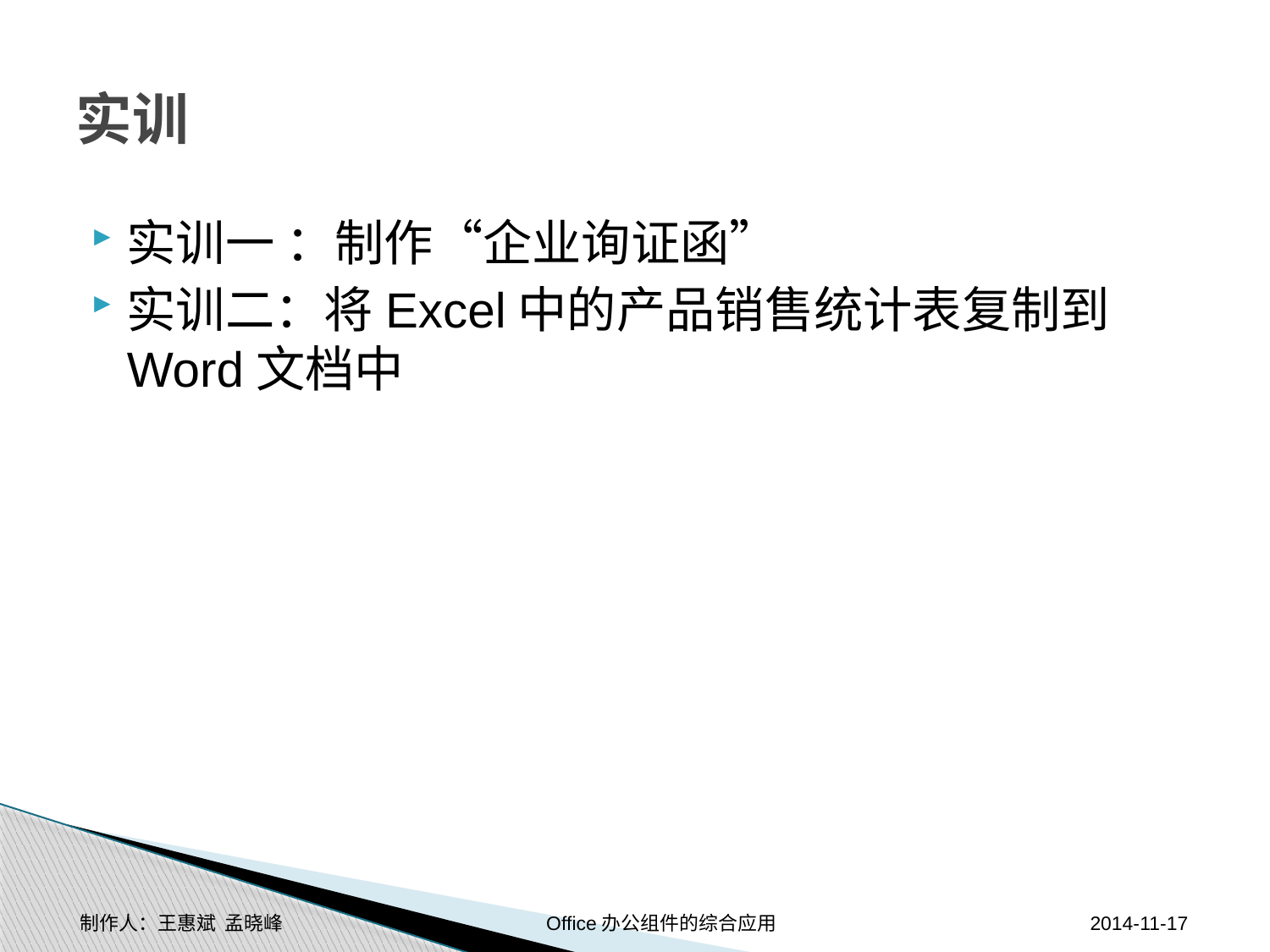

# 实训
实训一 ：制作“企业询证函”
实训二：将Excel中的产品销售统计表复制到Word文档中

制作人：王惠斌  孟晓峰                                                          Office办公组件的综合应用
2014-11-17